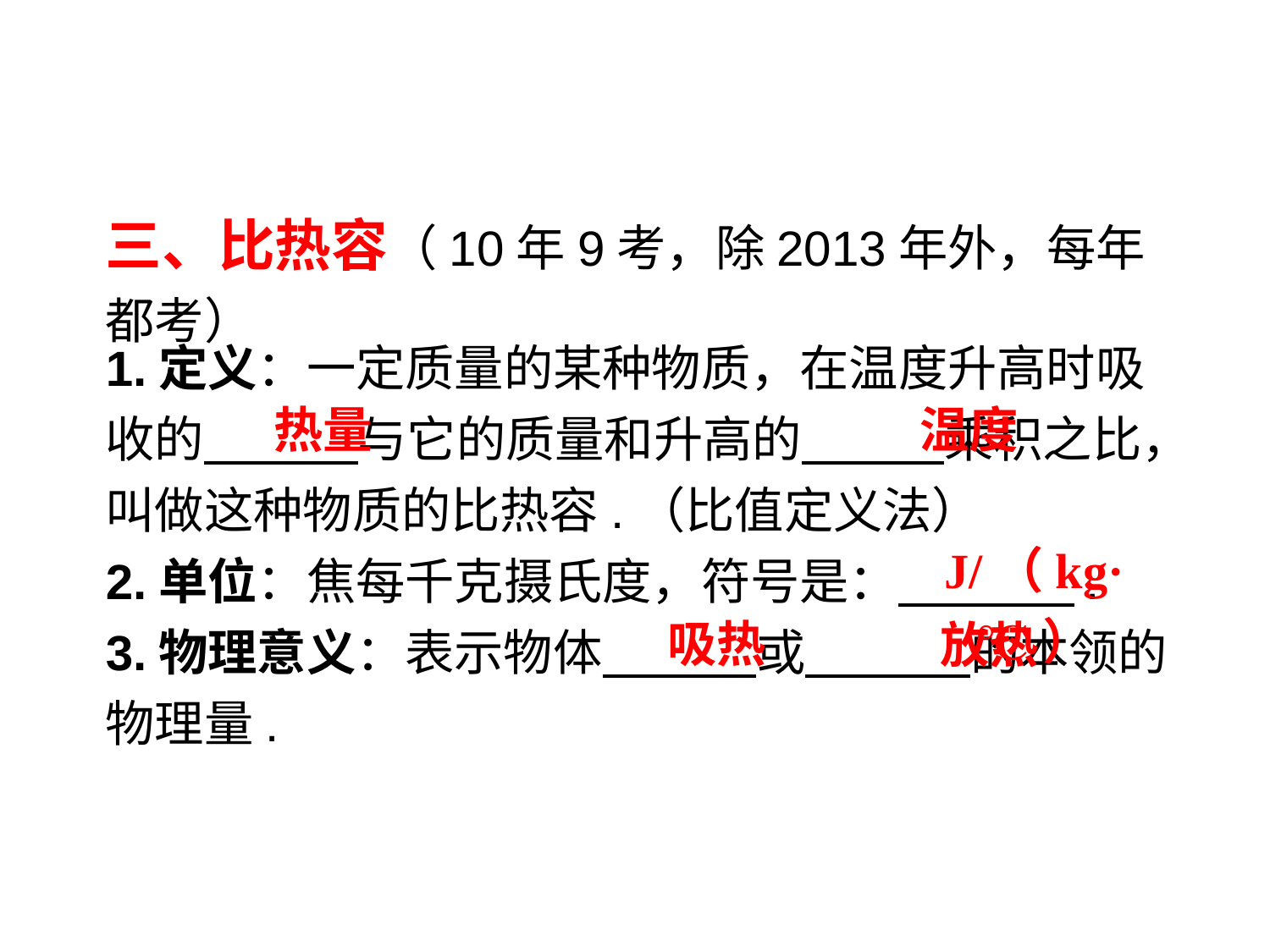

三、比热容（10年9考，除2013年外，每年都考）
1.定义：一定质量的某种物质，在温度升高时吸收的　　     与它的质量和升高的　　    乘积之比，叫做这种物质的比热容.（比值定义法）
2.单位：焦每千克摄氏度，符号是：　　       .
3.物理意义：表示物体　　     或　　      的本领的物理量.
热量
温度
J/（kg·℃）
吸热
放热